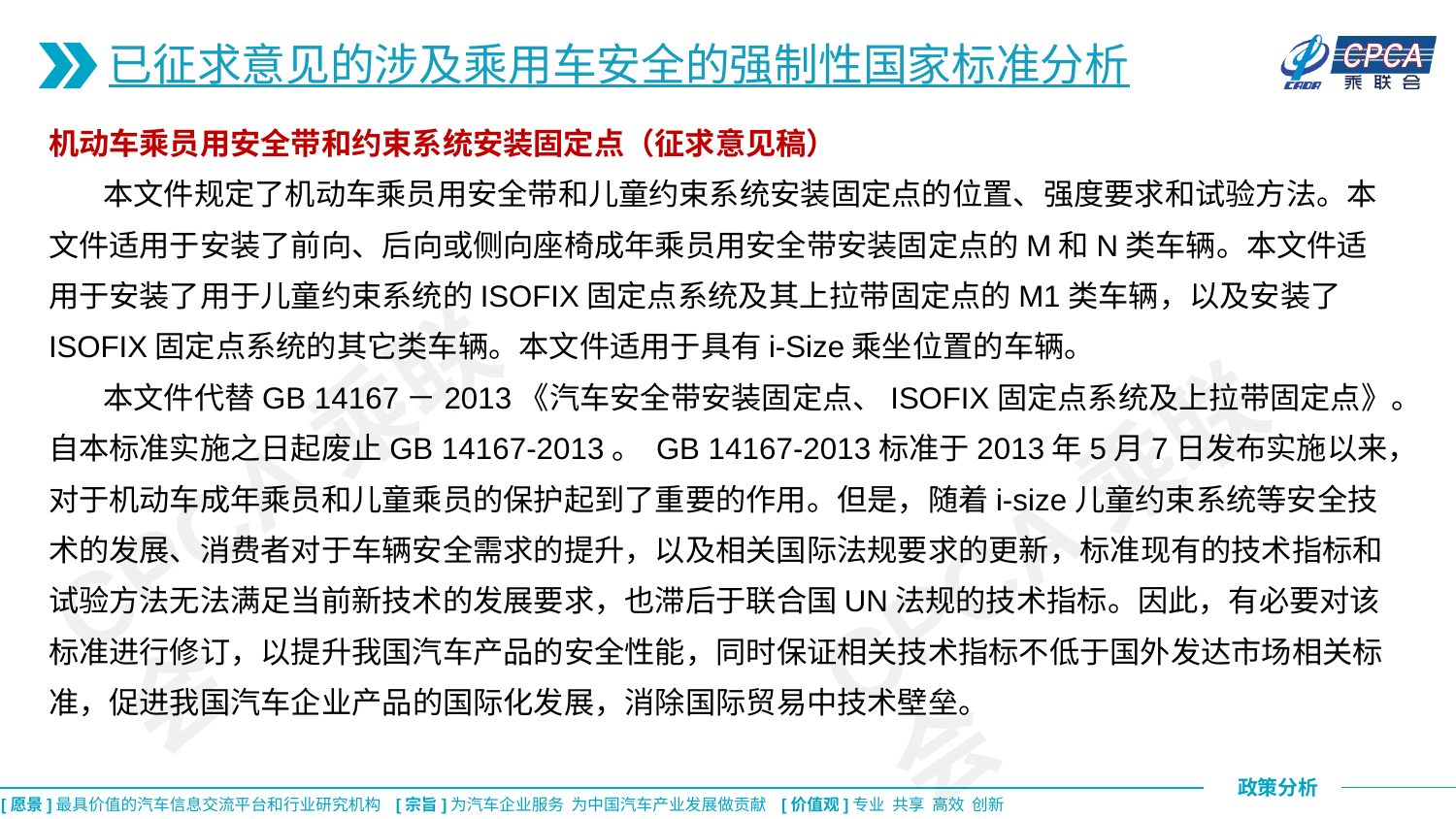

已征求意见的涉及乘用车安全的强制性国家标准分析
机动车乘员用安全带和约束系统安装固定点（征求意见稿）
       本文件规定了机动车乘员用安全带和儿童约束系统安装固定点的位置、强度要求和试验方法。本文件适用于安装了前向、后向或侧向座椅成年乘员用安全带安装固定点的M和N类车辆。本文件适用于安装了用于儿童约束系统的ISOFIX固定点系统及其上拉带固定点的M1类车辆，以及安装了ISOFIX固定点系统的其它类车辆。本文件适用于具有i-Size乘坐位置的车辆。
       本文件代替GB 14167－2013《汽车安全带安装固定点、ISOFIX固定点系统及上拉带固定点》。自本标准实施之日起废止GB 14167-2013。 GB 14167-2013标准于2013年5月7日发布实施以来，对于机动车成年乘员和儿童乘员的保护起到了重要的作用。但是，随着i-size儿童约束系统等安全技术的发展、消费者对于车辆安全需求的提升，以及相关国际法规要求的更新，标准现有的技术指标和试验方法无法满足当前新技术的发展要求，也滞后于联合国UN法规的技术指标。因此，有必要对该标准进行修订，以提升我国汽车产品的安全性能，同时保证相关技术指标不低于国外发达市场相关标准，促进我国汽车企业产品的国际化发展，消除国际贸易中技术壁垒。
CPCA乘联会
CPCA乘联会